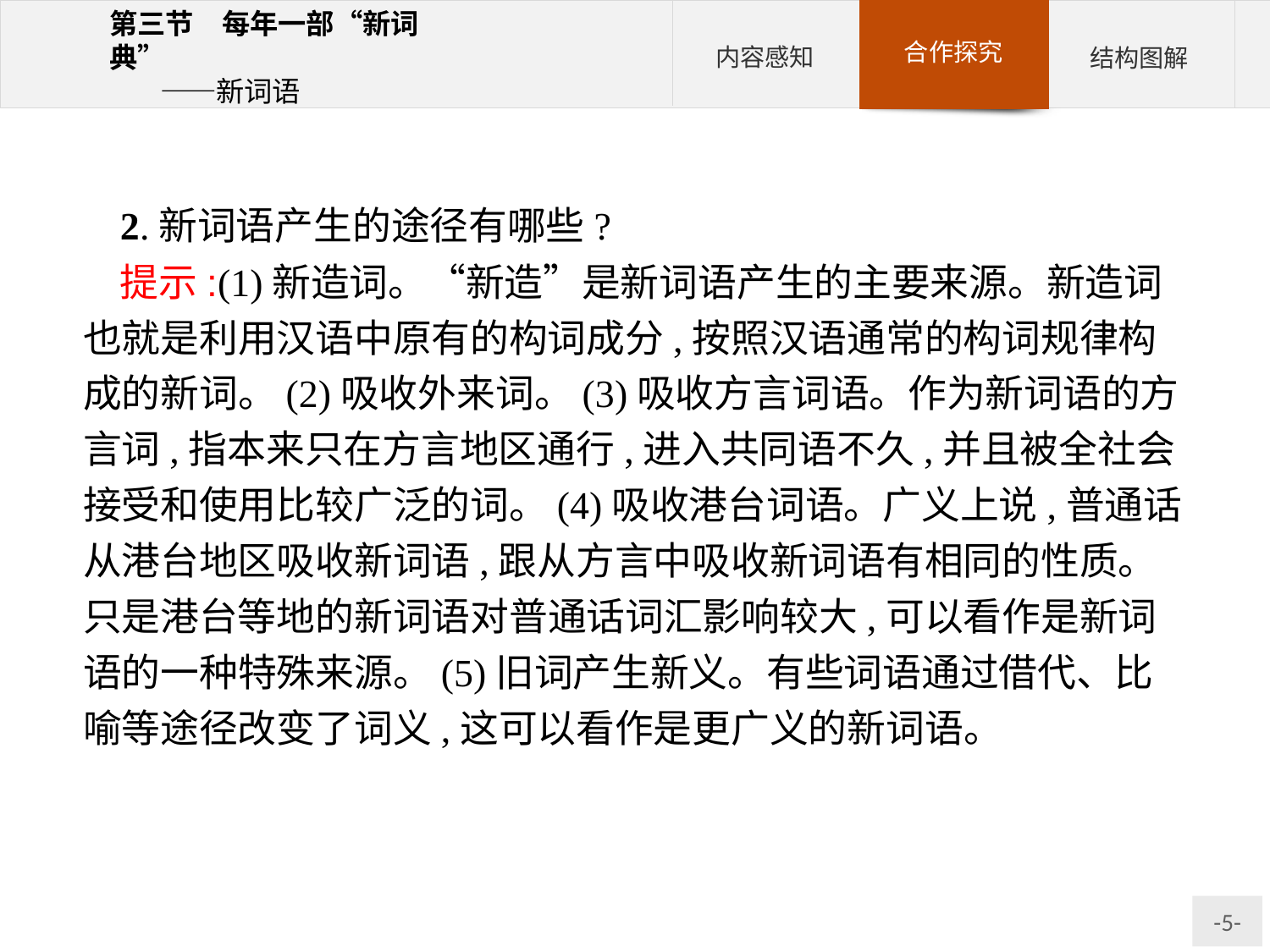

2.新词语产生的途径有哪些?
提示:(1)新造词。“新造”是新词语产生的主要来源。新造词也就是利用汉语中原有的构词成分,按照汉语通常的构词规律构成的新词。(2)吸收外来词。(3)吸收方言词语。作为新词语的方言词,指本来只在方言地区通行,进入共同语不久,并且被全社会接受和使用比较广泛的词。(4)吸收港台词语。广义上说,普通话从港台地区吸收新词语,跟从方言中吸收新词语有相同的性质。只是港台等地的新词语对普通话词汇影响较大,可以看作是新词语的一种特殊来源。(5)旧词产生新义。有些词语通过借代、比喻等途径改变了词义,这可以看作是更广义的新词语。